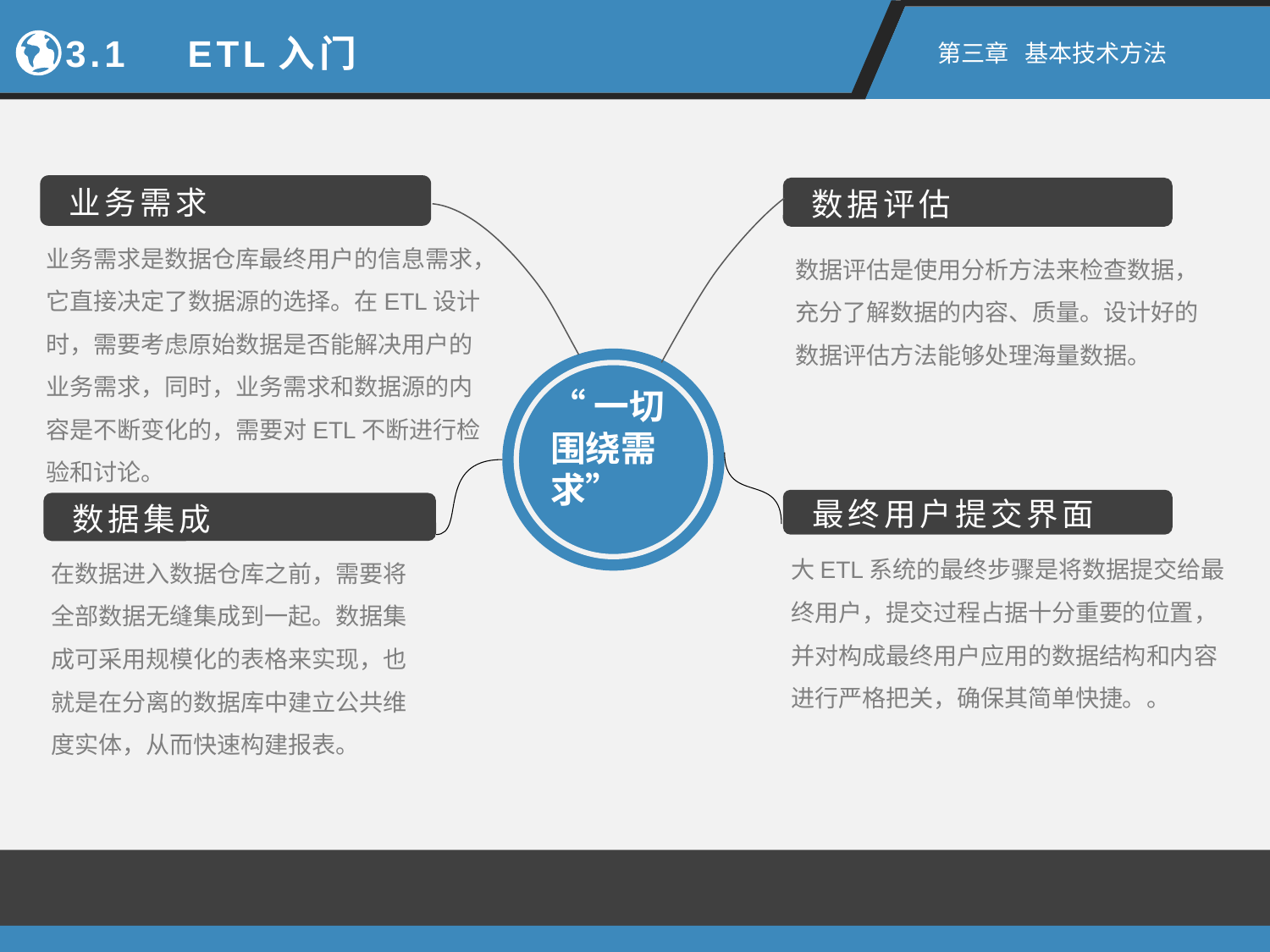

3.1　ETL入门

第三章   基本技术方法

业务需求

数据评估

业务需求是数据仓库最终用户的信息需求，它直接决定了数据源的选择。在ETL设计时，需要考虑原始数据是否能解决用户的业务需求，同时，业务需求和数据源的内容是不断变化的，需要对ETL不断进行检验和讨论。
数据评估是使用分析方法来检查数据，充分了解数据的内容、质量。设计好的数据评估方法能够处理海量数据。

“一切围绕需求”
最终用户提交界面

数据集成

大ETL系统的最终步骤是将数据提交给最终用户，提交过程占据十分重要的位置，并对构成最终用户应用的数据结构和内容进行严格把关，确保其简单快捷。。
在数据进入数据仓库之前，需要将全部数据无缝集成到一起。数据集成可采用规模化的表格来实现，也就是在分离的数据库中建立公共维度实体，从而快速构建报表。